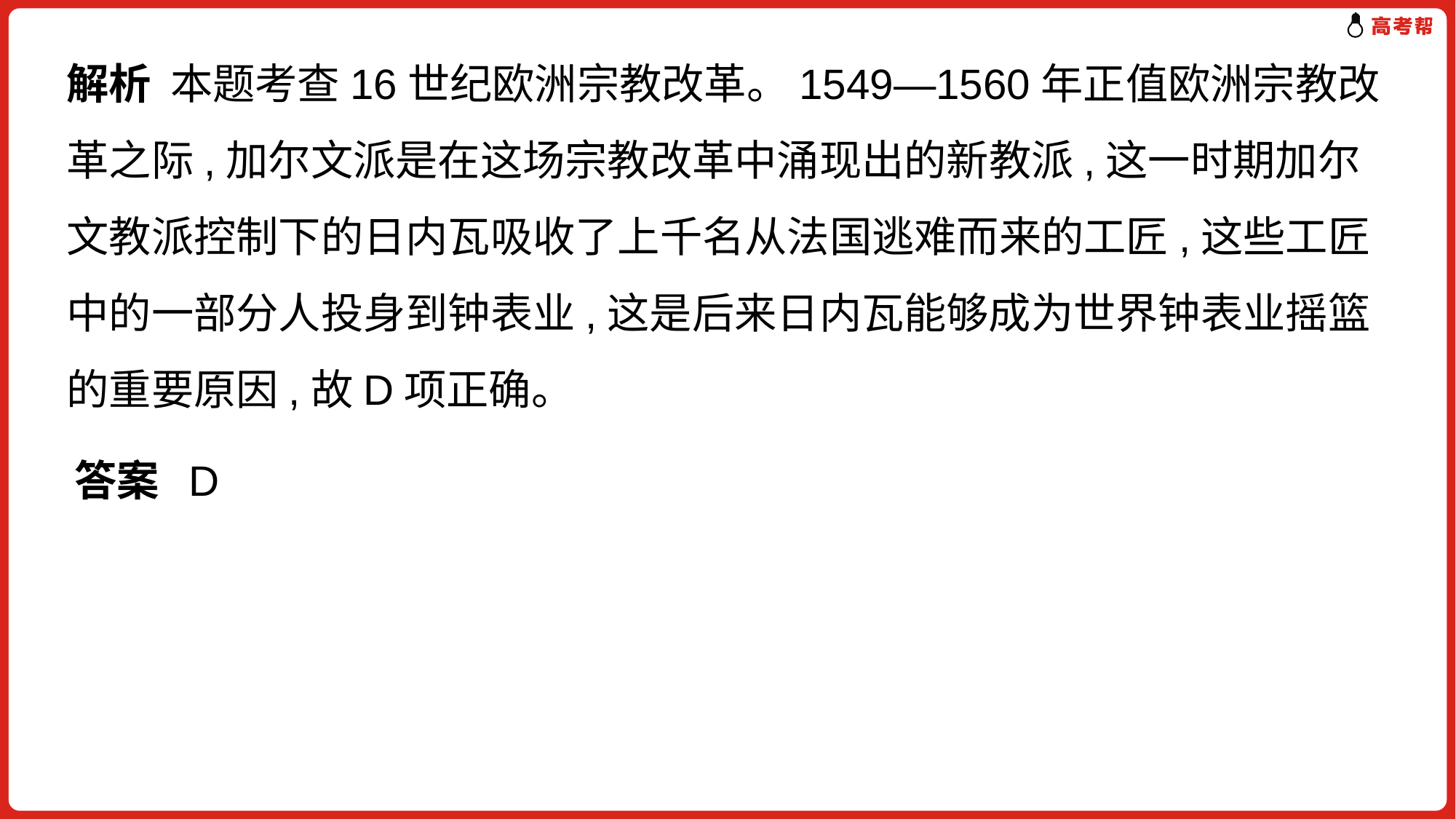

解析  本题考查16世纪欧洲宗教改革。1549—1560年正值欧洲宗教改革之际,加尔文派是在这场宗教改革中涌现出的新教派,这一时期加尔文教派控制下的日内瓦吸收了上千名从法国逃难而来的工匠,这些工匠中的一部分人投身到钟表业,这是后来日内瓦能够成为世界钟表业摇篮的重要原因,故D项正确。
答案  D